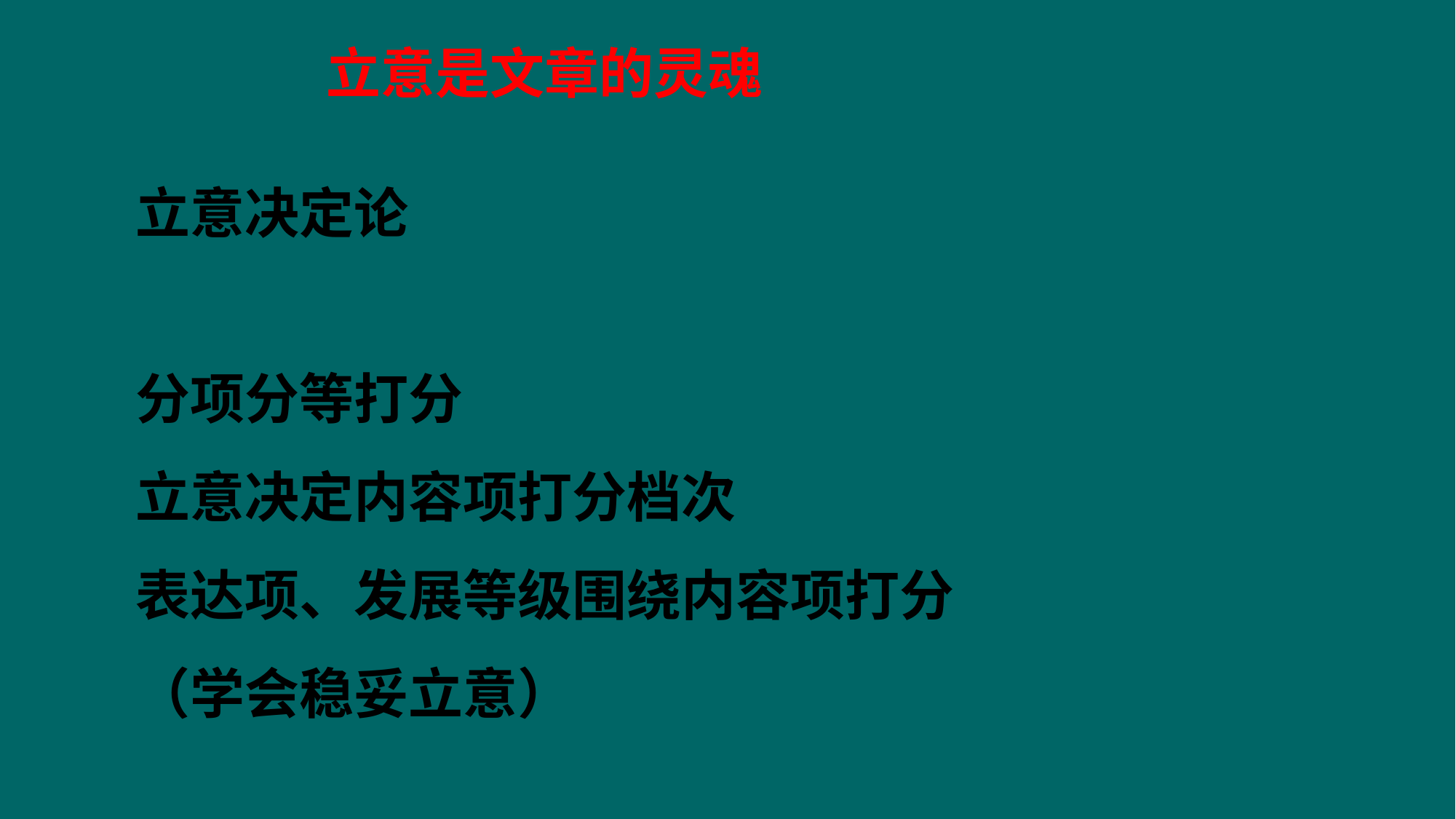

立意是文章的灵魂
立意决定论

分项分等打分
立意决定内容项打分档次
表达项、发展等级围绕内容项打分
（学会稳妥立意）